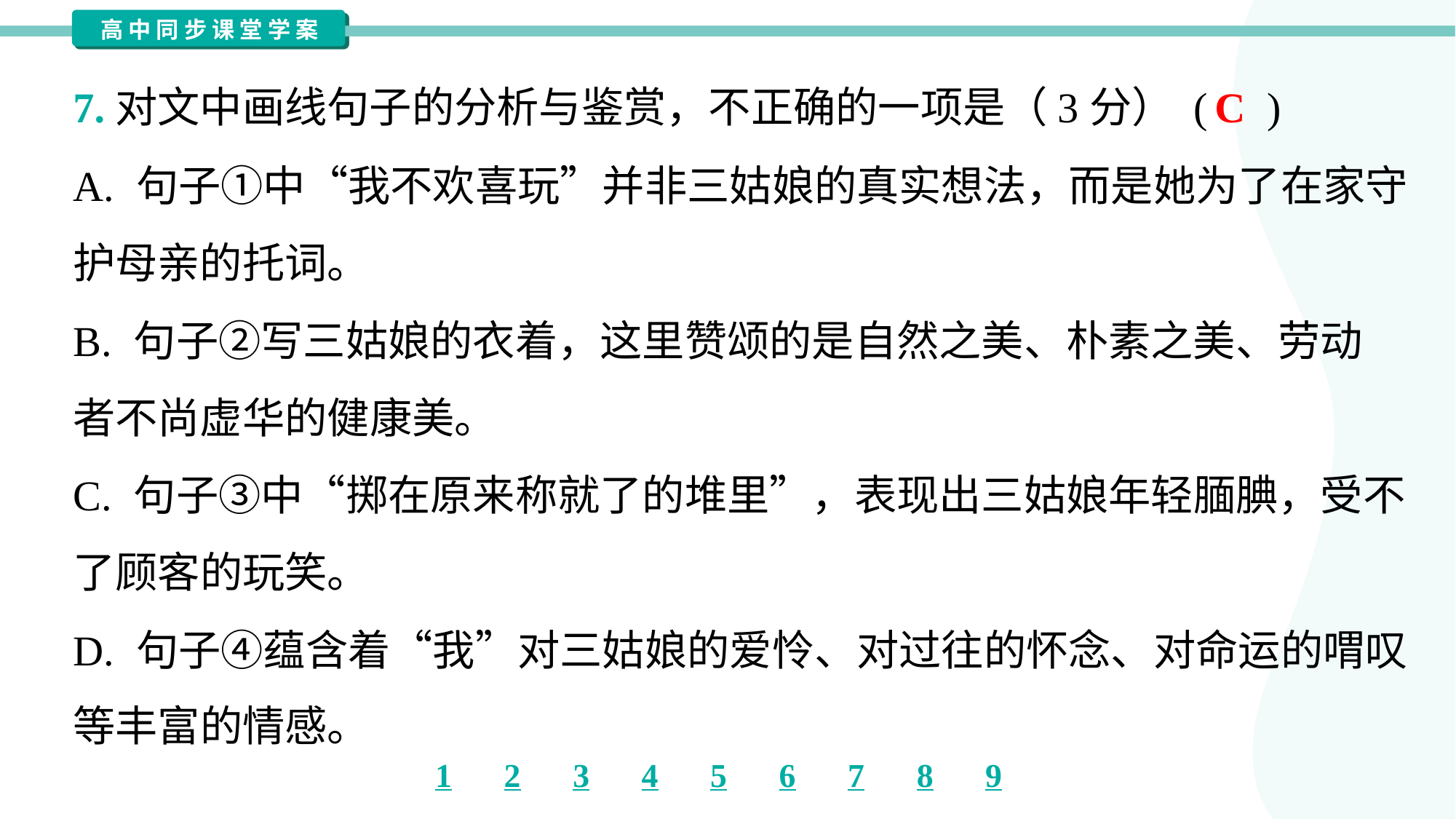

C
7.对文中画线句子的分析与鉴赏，不正确的一项是（3分） (     )
A. 句子①中“我不欢喜玩”并非三姑娘的真实想法，而是她为了在家守
护母亲的托词。
B. 句子②写三姑娘的衣着，这里赞颂的是自然之美、朴素之美、劳动
者不尚虚华的健康美。
C. 句子③中“掷在原来称就了的堆里”，表现出三姑娘年轻腼腆，受不
了顾客的玩笑。
D. 句子④蕴含着“我”对三姑娘的爱怜、对过往的怀念、对命运的喟叹
等丰富的情感。